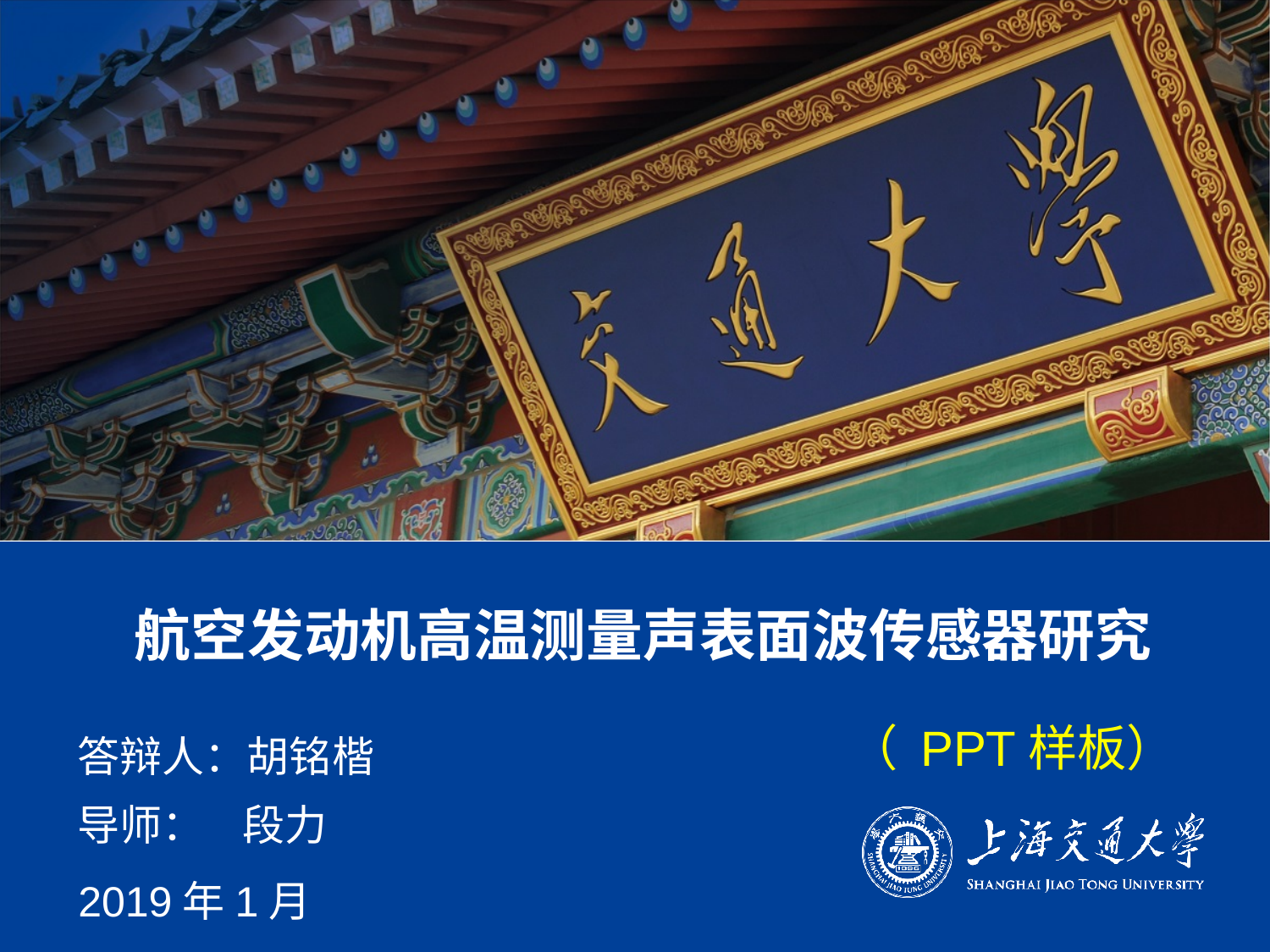

# 航空发动机高温测量声表面波传感器研究
（ PPT样板）
答辩人：胡铭楷
导师：    段力
2019年1月